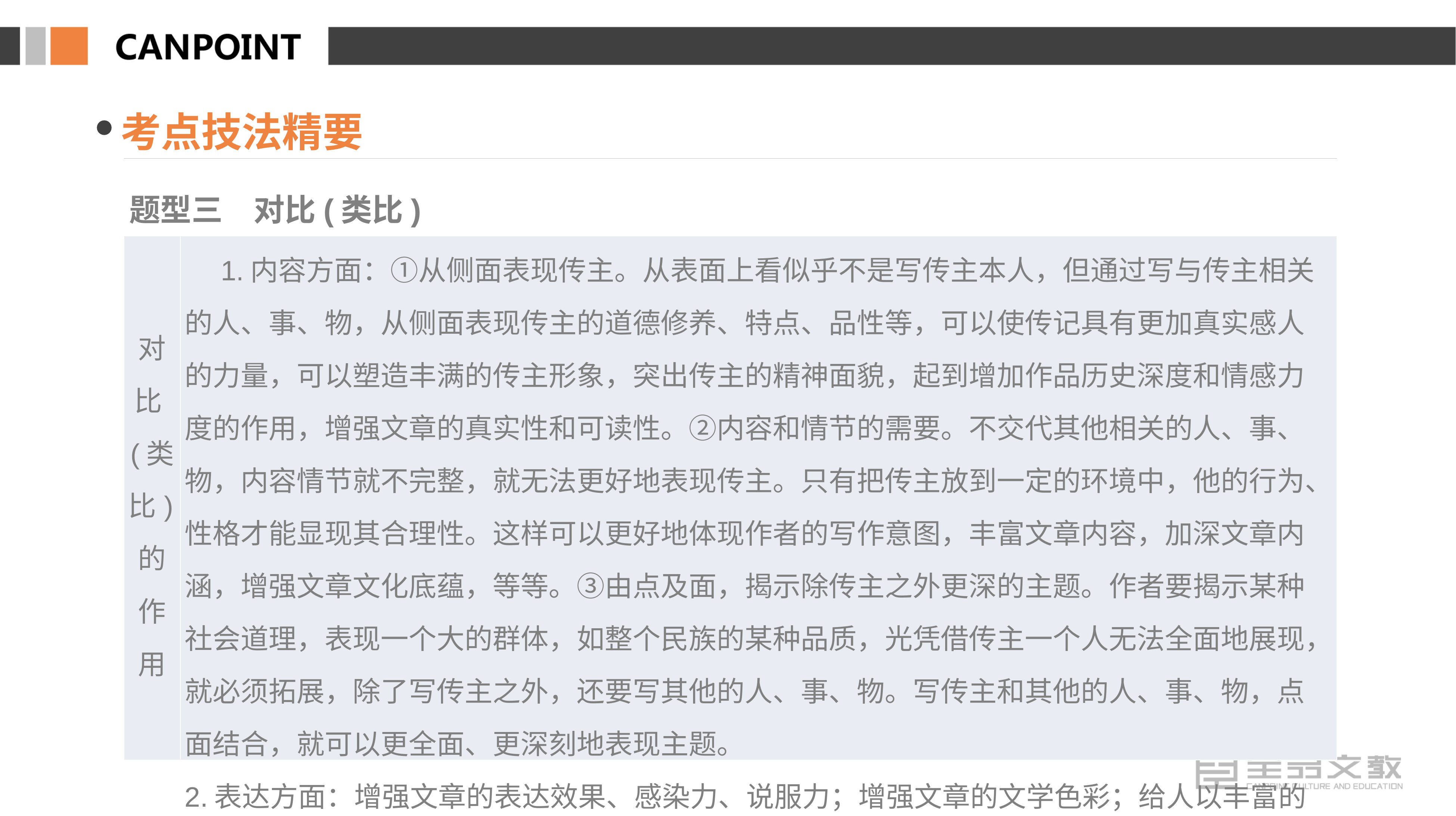

考点技法精要

题型三　对比(类比)
| 对比(类比)的作用 | 1.内容方面：①从侧面表现传主。从表面上看似乎不是写传主本人，但通过写与传主相关的人、事、物，从侧面表现传主的道德修养、特点、品性等，可以使传记具有更加真实感人的力量，可以塑造丰满的传主形象，突出传主的精神面貌，起到增加作品历史深度和情感力度的作用，增强文章的真实性和可读性。②内容和情节的需要。不交代其他相关的人、事、物，内容情节就不完整，就无法更好地表现传主。只有把传主放到一定的环境中，他的行为、性格才能显现其合理性。这样可以更好地体现作者的写作意图，丰富文章内容，加深文章内涵，增强文章文化底蕴，等等。③由点及面，揭示除传主之外更深的主题。作者要揭示某种社会道理，表现一个大的群体，如整个民族的某种品质，光凭借传主一个人无法全面地展现，就必须拓展，除了写传主之外，还要写其他的人、事、物。写传主和其他的人、事、物，点面结合，就可以更全面、更深刻地表现主题。 2.表达方面：增强文章的表达效果、感染力、说服力；增强文章的文学色彩；给人以丰富的想象，发人深省，耐人寻味；等等 |
| --- | --- |